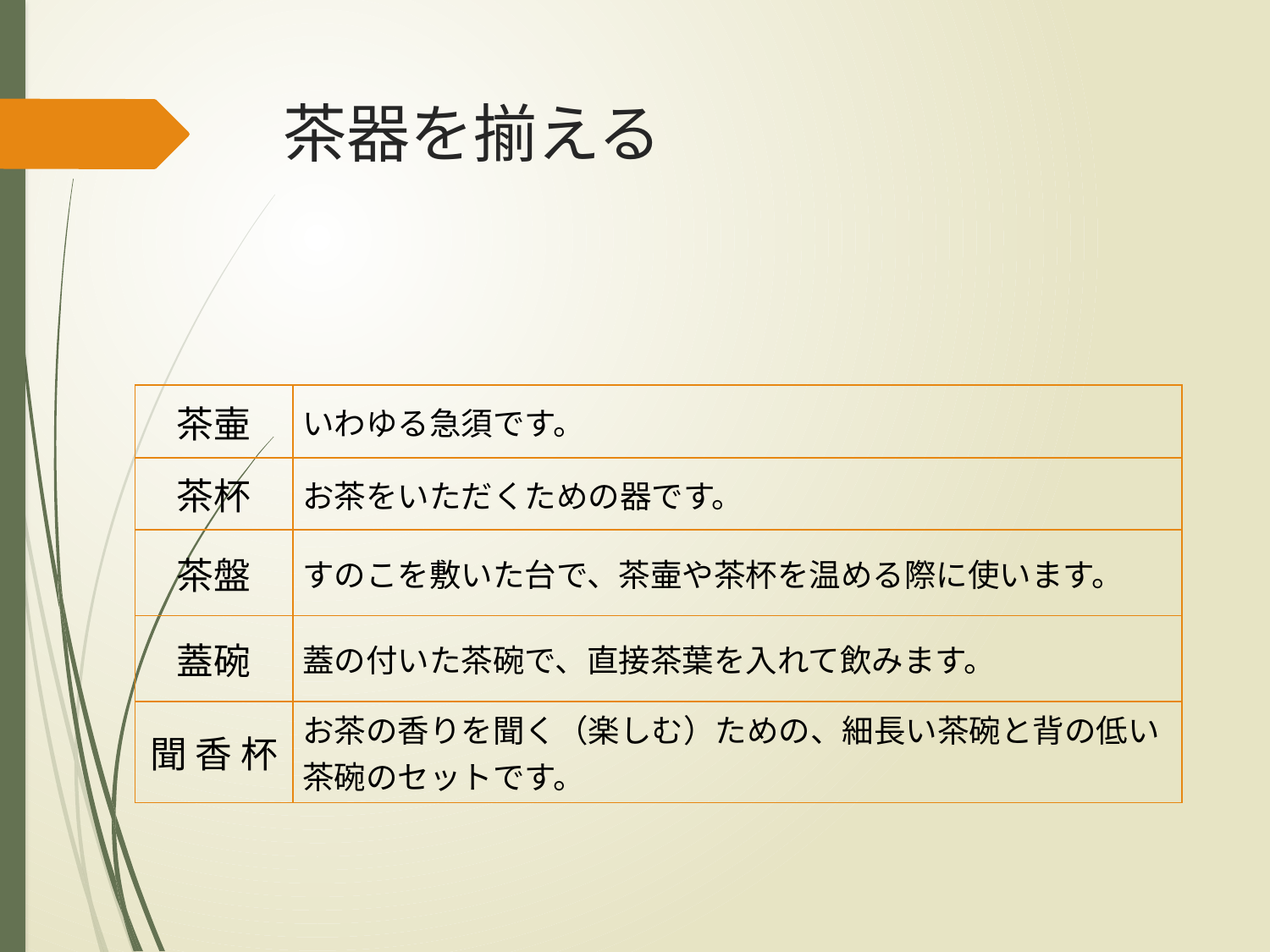

# 茶器を揃える
| 茶壷 | いわゆる急須です。 |
| --- | --- |
| 茶杯 | お茶をいただくための器です。 |
| 茶盤 | すのこを敷いた台で、茶壷や茶杯を温める際に使います。 |
| 蓋碗 | 蓋の付いた茶碗で、直接茶葉を入れて飲みます。 |
| 聞 香 杯 | お茶の香りを聞く（楽しむ）ための、細長い茶碗と背の低い茶碗のセットです。 |